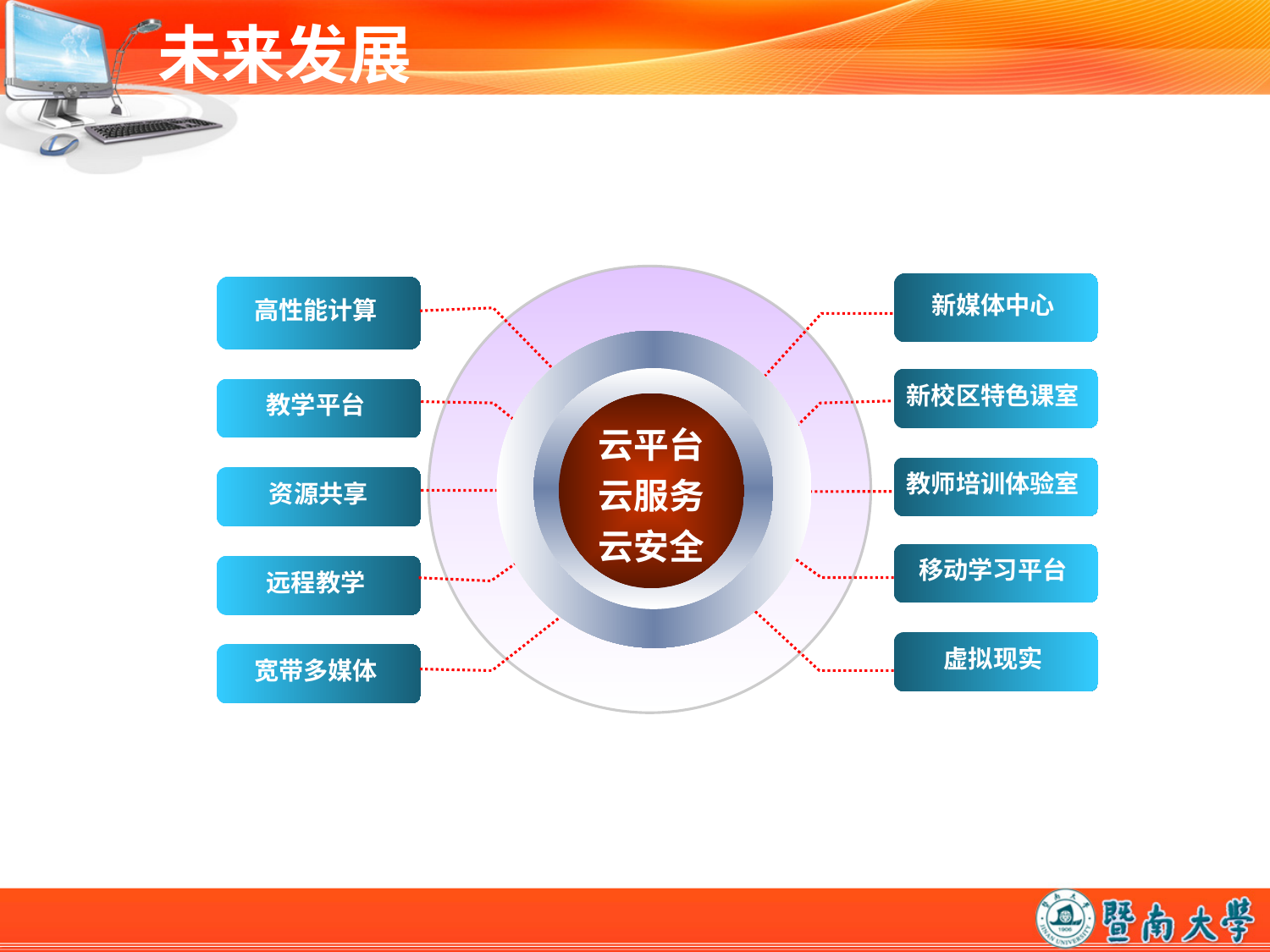

# 未来发展

新媒体中心
高性能计算

新校区特色课室
教学平台
云平台
云服务
云安全

教师培训体验室
资源共享

移动学习平台
远程教学

虚拟现实
宽带多媒体